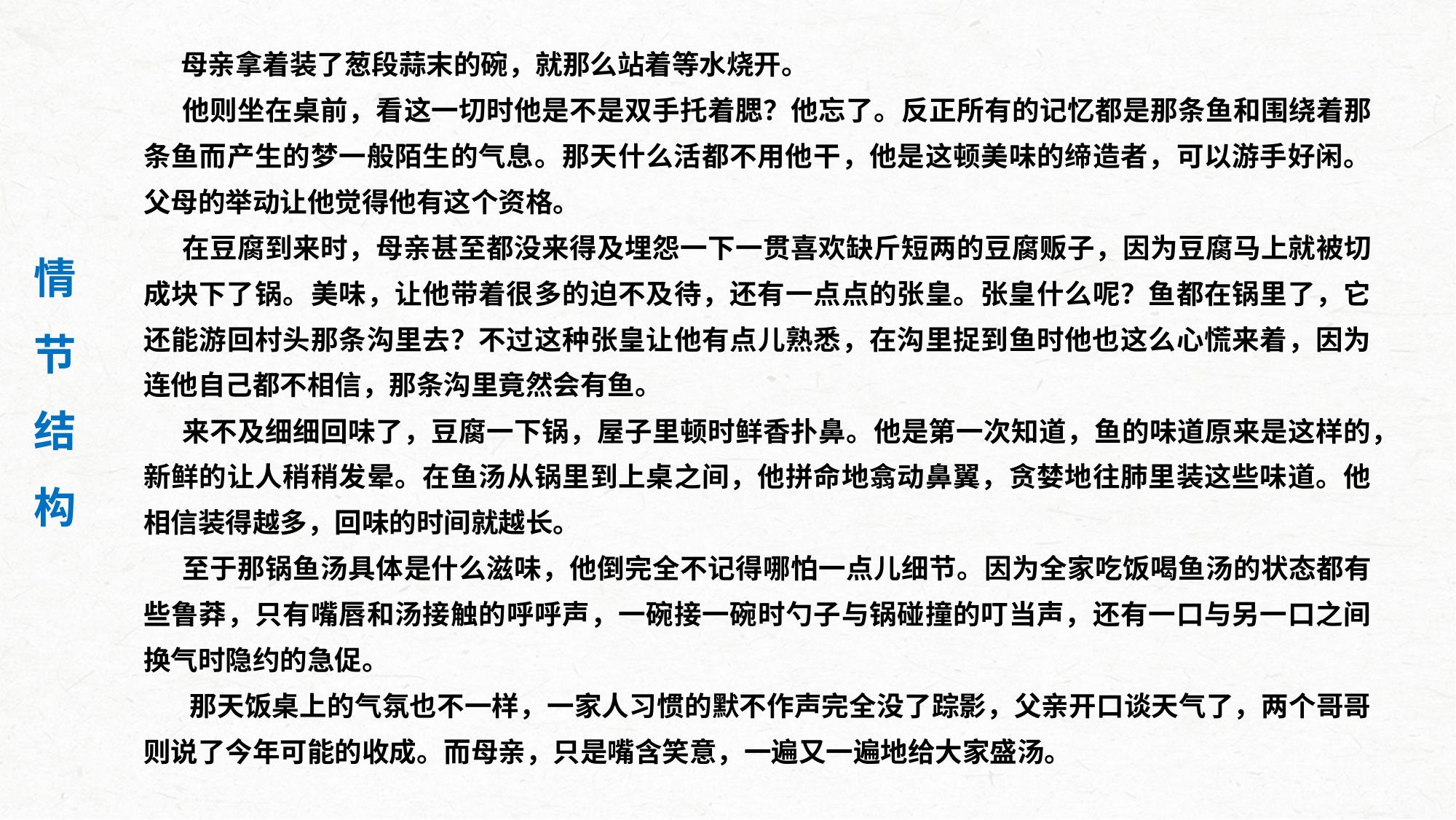

母亲拿着装了葱段蒜末的碗，就那么站着等水烧开。
    他则坐在桌前，看这一切时他是不是双手托着腮？他忘了。反正所有的记忆都是那条鱼和围绕着那条鱼而产生的梦一般陌生的气息。那天什么活都不用他干，他是这顿美味的缔造者，可以游手好闲。父母的举动让他觉得他有这个资格。
    在豆腐到来时，母亲甚至都没来得及埋怨一下一贯喜欢缺斤短两的豆腐贩子，因为豆腐马上就被切成块下了锅。美味，让他带着很多的迫不及待，还有一点点的张皇。张皇什么呢？鱼都在锅里了，它还能游回村头那条沟里去？不过这种张皇让他有点儿熟悉，在沟里捉到鱼时他也这么心慌来着，因为连他自己都不相信，那条沟里竟然会有鱼。
    来不及细细回味了，豆腐一下锅，屋子里顿时鲜香扑鼻。他是第一次知道，鱼的味道原来是这样的，新鲜的让人稍稍发晕。在鱼汤从锅里到上桌之间，他拼命地翕动鼻翼，贪婪地往肺里装这些味道。他相信装得越多，回味的时间就越长。
    至于那锅鱼汤具体是什么滋味，他倒完全不记得哪怕一点儿细节。因为全家吃饭喝鱼汤的状态都有些鲁莽，只有嘴唇和汤接触的呼呼声，一碗接一碗时勺子与锅碰撞的叮当声，还有一口与另一口之间换气时隐约的急促。
     那天饭桌上的气氛也不一样，一家人习惯的默不作声完全没了踪影，父亲开口谈天气了，两个哥哥则说了今年可能的收成。而母亲，只是嘴含笑意，一遍又一遍地给大家盛汤。

情
节
结
构